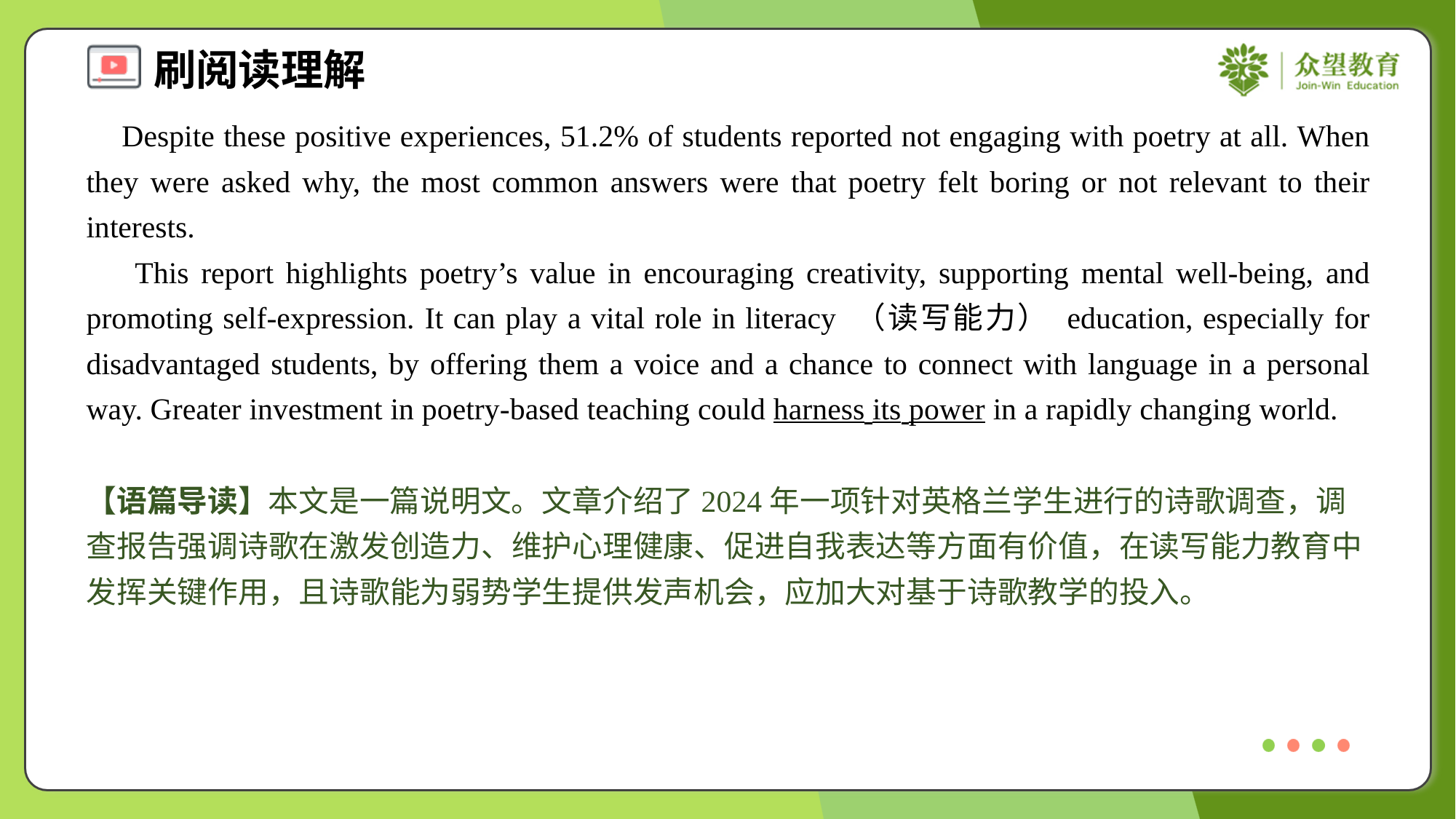

Despite these positive experiences, 51.2% of students reported not engaging with poetry at all. When they were asked why, the most common answers were that poetry felt boring or not relevant to their interests.
    This report highlights poetry’s value in encouraging creativity, supporting mental well-being, and promoting self-expression. It can play a vital role in literacy （读写能力） education, especially for disadvantaged students, by offering them a voice and a chance to connect with language in a personal way. Greater investment in poetry-based teaching could harness its power in a rapidly changing world.
【语篇导读】本文是一篇说明文。文章介绍了2024年一项针对英格兰学生进行的诗歌调查，调查报告强调诗歌在激发创造力、维护心理健康、促进自我表达等方面有价值，在读写能力教育中发挥关键作用，且诗歌能为弱势学生提供发声机会，应加大对基于诗歌教学的投入。